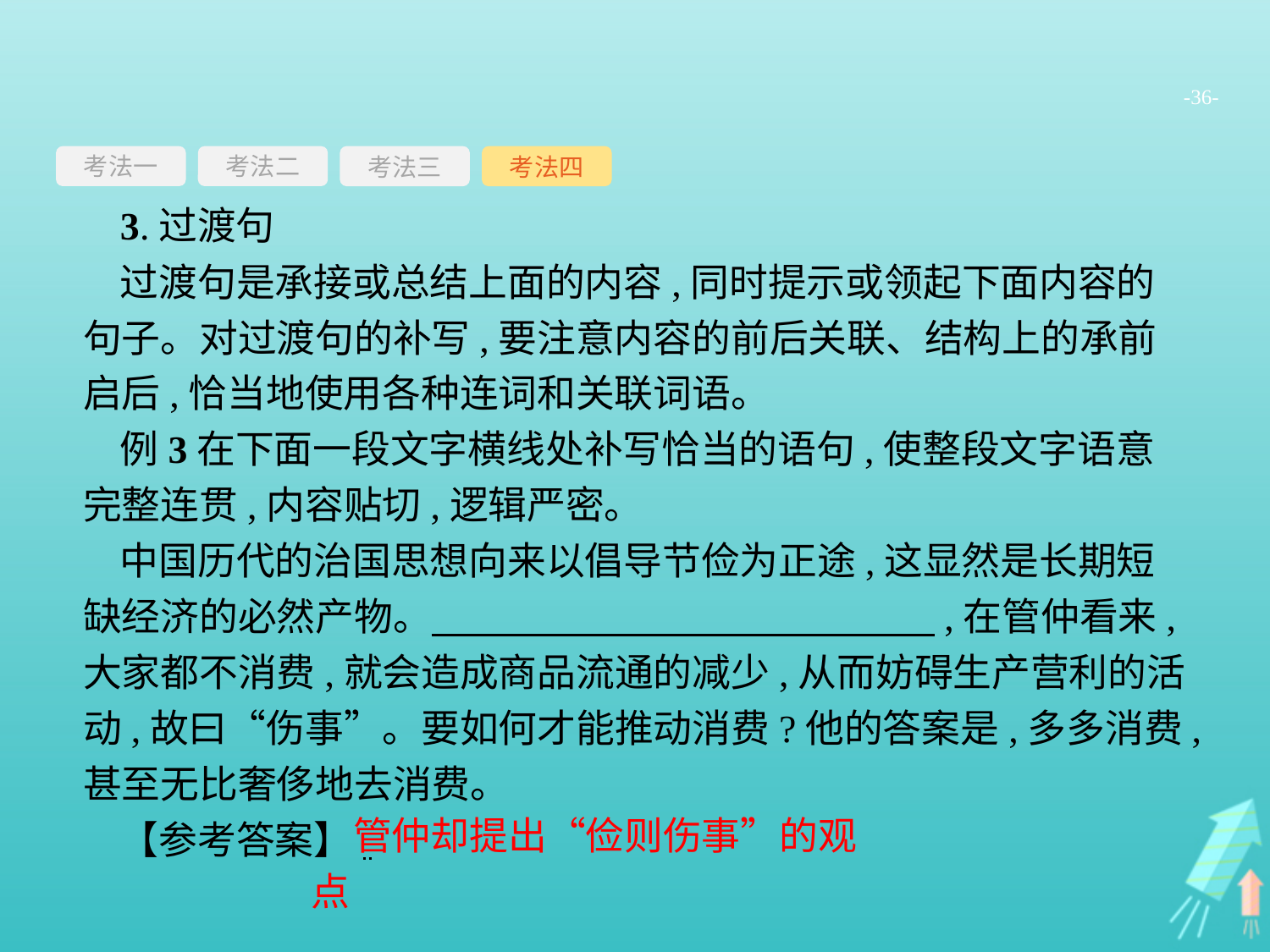

-36-
考法一
考法三
考法四
考法二
3.过渡句
过渡句是承接或总结上面的内容,同时提示或领起下面内容的句子。对过渡句的补写,要注意内容的前后关联、结构上的承前启后,恰当地使用各种连词和关联词语。
例3在下面一段文字横线处补写恰当的语句,使整段文字语意完整连贯,内容贴切,逻辑严密。
中国历代的治国思想向来以倡导节俭为正途,这显然是长期短缺经济的必然产物。　　　　　　　　　　　　　,在管仲看来,大家都不消费,就会造成商品流通的减少,从而妨碍生产营利的活动,故曰“伤事”。要如何才能推动消费?他的答案是,多多消费,甚至无比奢侈地去消费。
【参考答案】
管仲却提出“俭则伤事”的观点